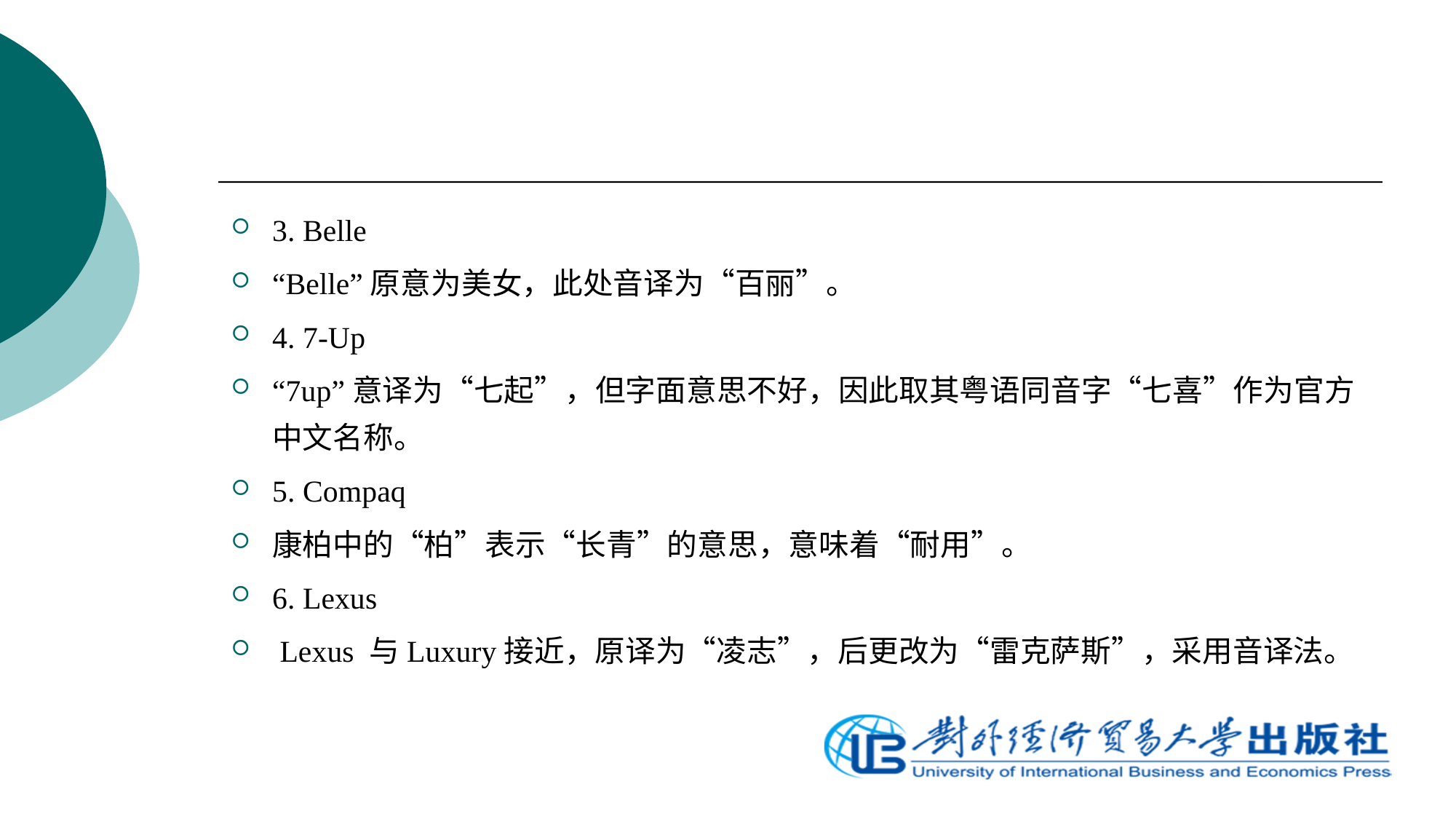

3. Belle
“Belle”原意为美女，此处音译为“百丽”。
4. 7-Up
“7up”意译为“七起”，但字面意思不好，因此取其粤语同音字“七喜”作为官方中文名称。
5. Compaq
康柏中的“柏”表示“长青”的意思，意味着“耐用”。
6. Lexus
 Lexus 与Luxury接近，原译为“凌志”，后更改为“雷克萨斯”，采用音译法。